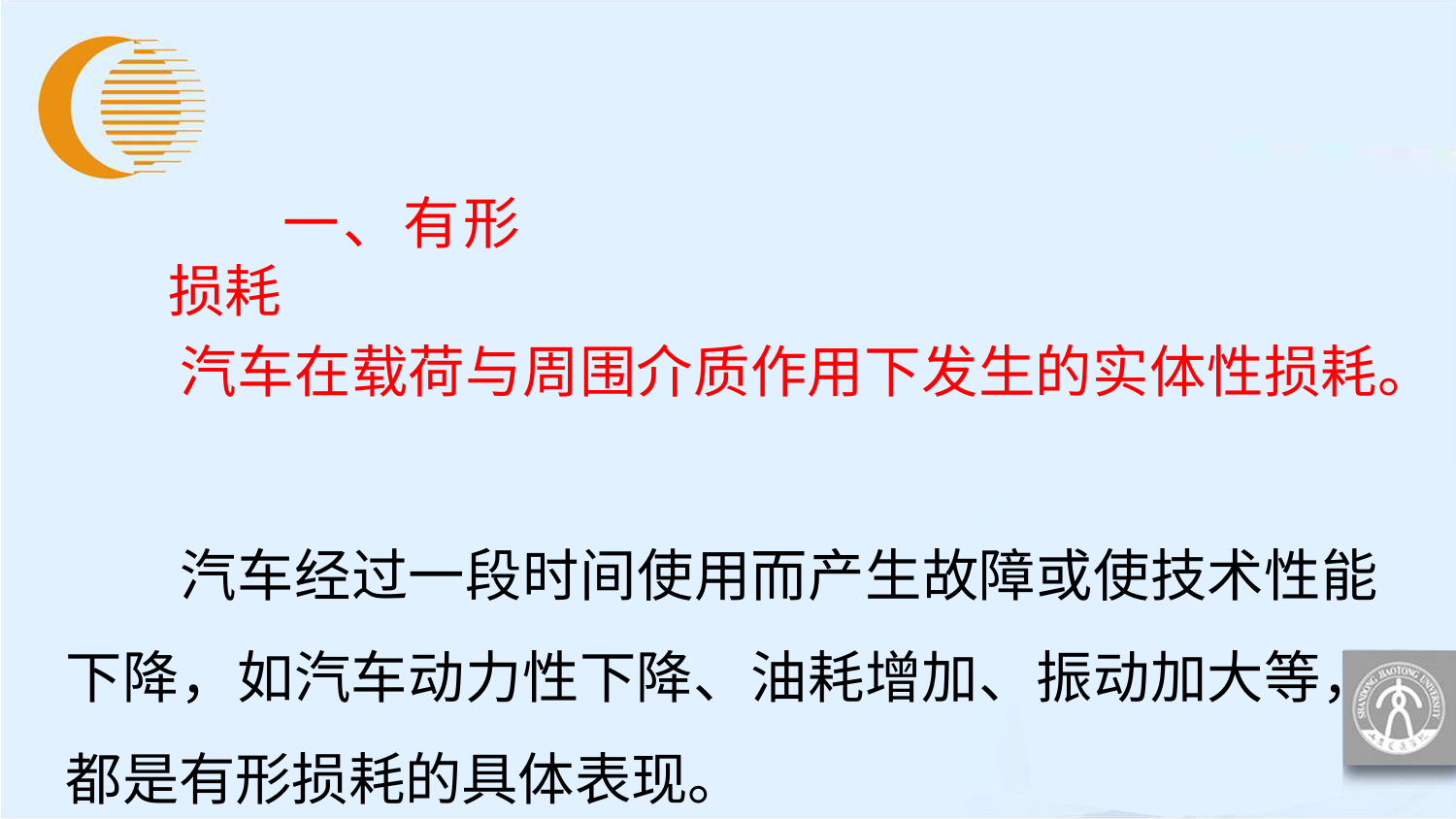

一、有形损耗
汽车在载荷与周围介质作用下发生的实体性损耗。
汽车经过一段时间使用而产生故障或使技术性能下降，如汽车动力性下降、油耗增加、振动加大等，都是有形损耗的具体表现。